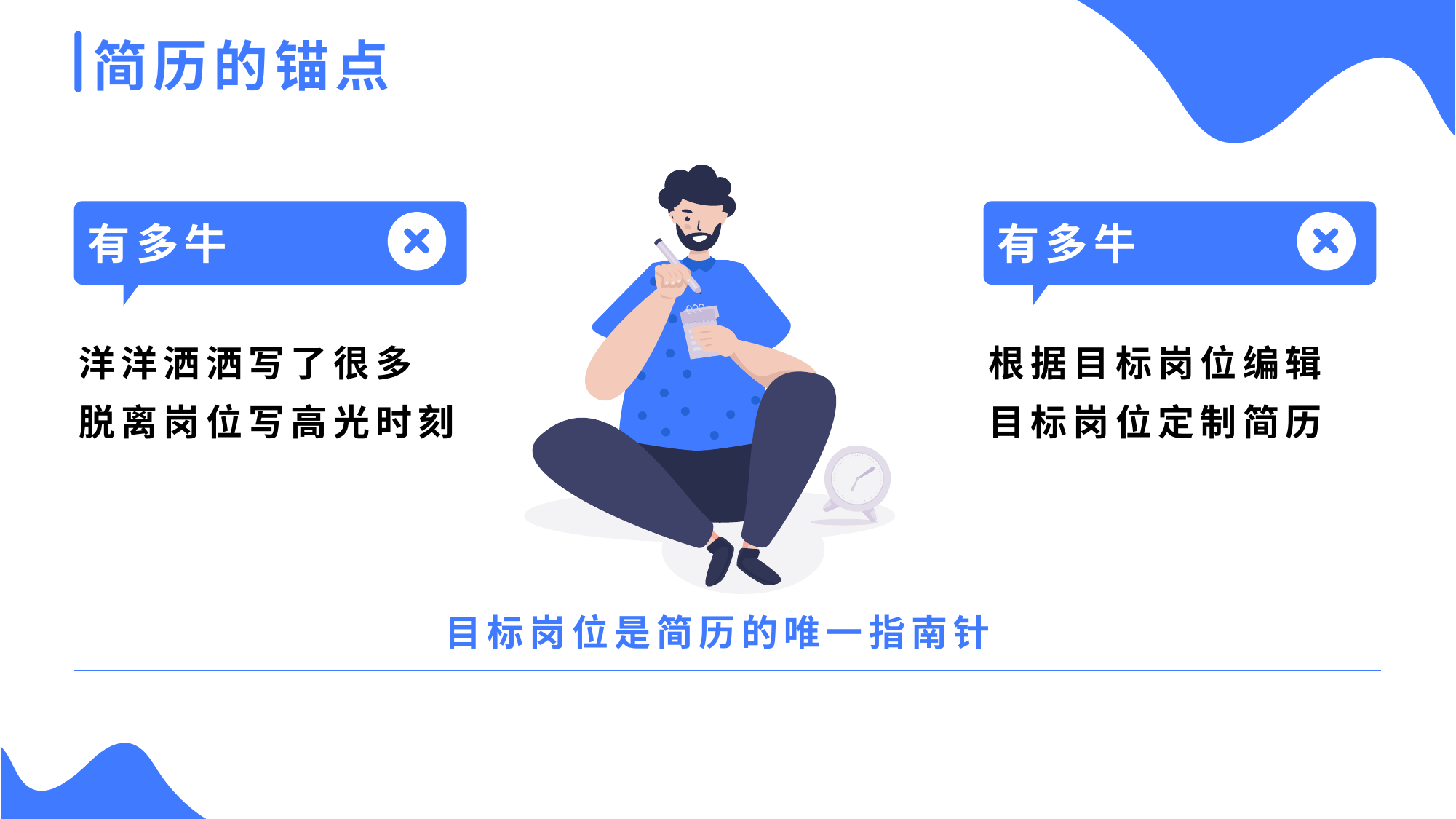

简历的锚点

洋洋洒洒写了很多
脱离岗位写高光时刻
有多牛

有多牛

根据目标岗位编辑
目标岗位定制简历
目标岗位是简历的唯一指南针